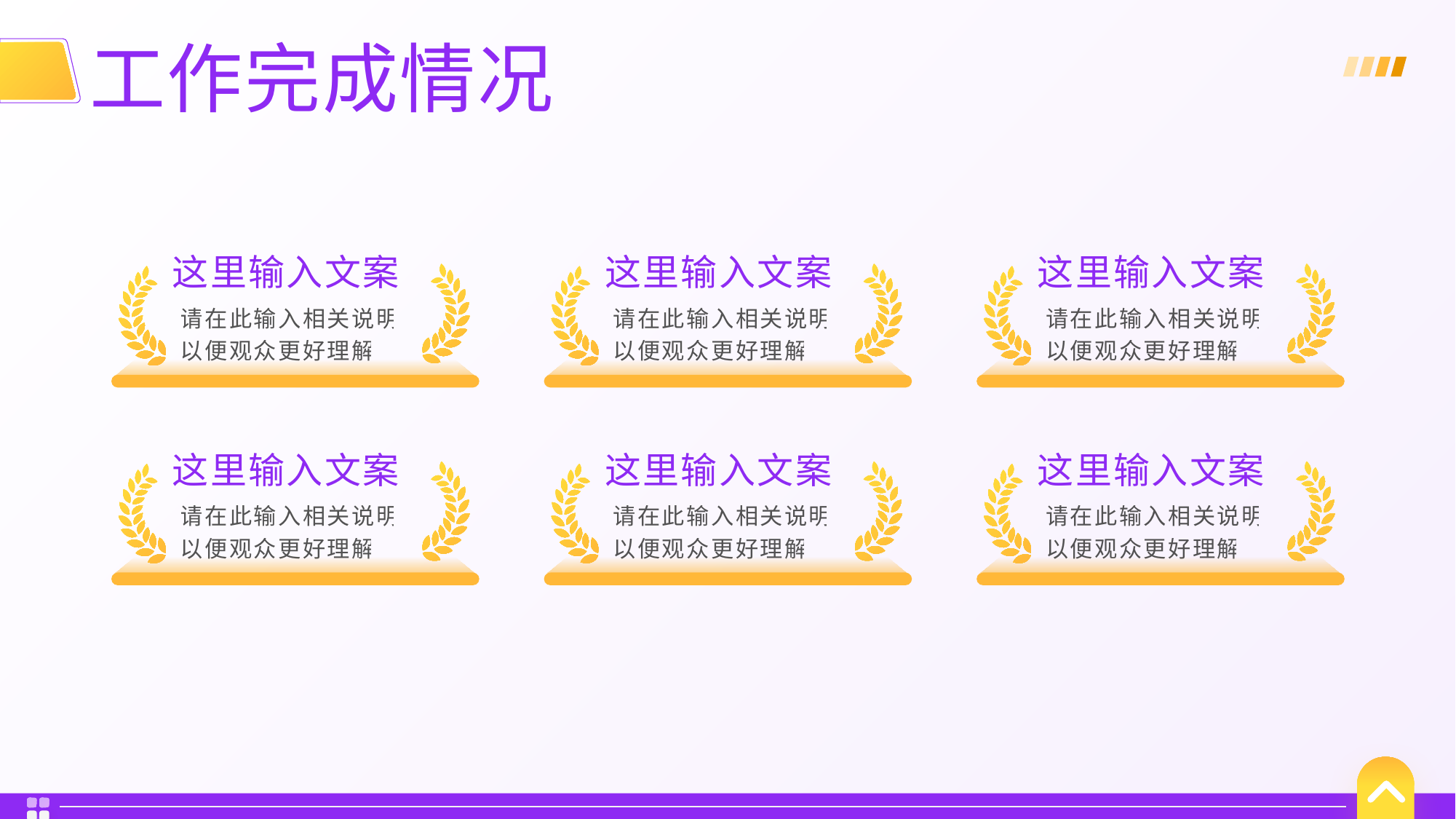

这里输入文案

请在此输入相关说明，以便观众更好理解。

请单击此处添加您的小标题

实力并存的模实力与颜值并存的模板实力与颜值并存的模板实力与与颜值颜值并存的模实力与颜值并存的模板实力与颜实力与颜值并存的模实力与颜值并存的模板实力与颜值并存的模板

工作完成情况
这里输入文案

请在此输入相关说明，以便观众更好理解。

这里输入文案

请在此输入相关说明，以便观众更好理解。

这里输入文案

请在此输入相关说明，以便观众更好理解。

这里输入文案

请在此输入相关说明，以便观众更好理解。

这里输入文案

请在此输入相关说明，以便观众更好理解。

这里输入文案

请在此输入相关说明，以便观众更好理解。